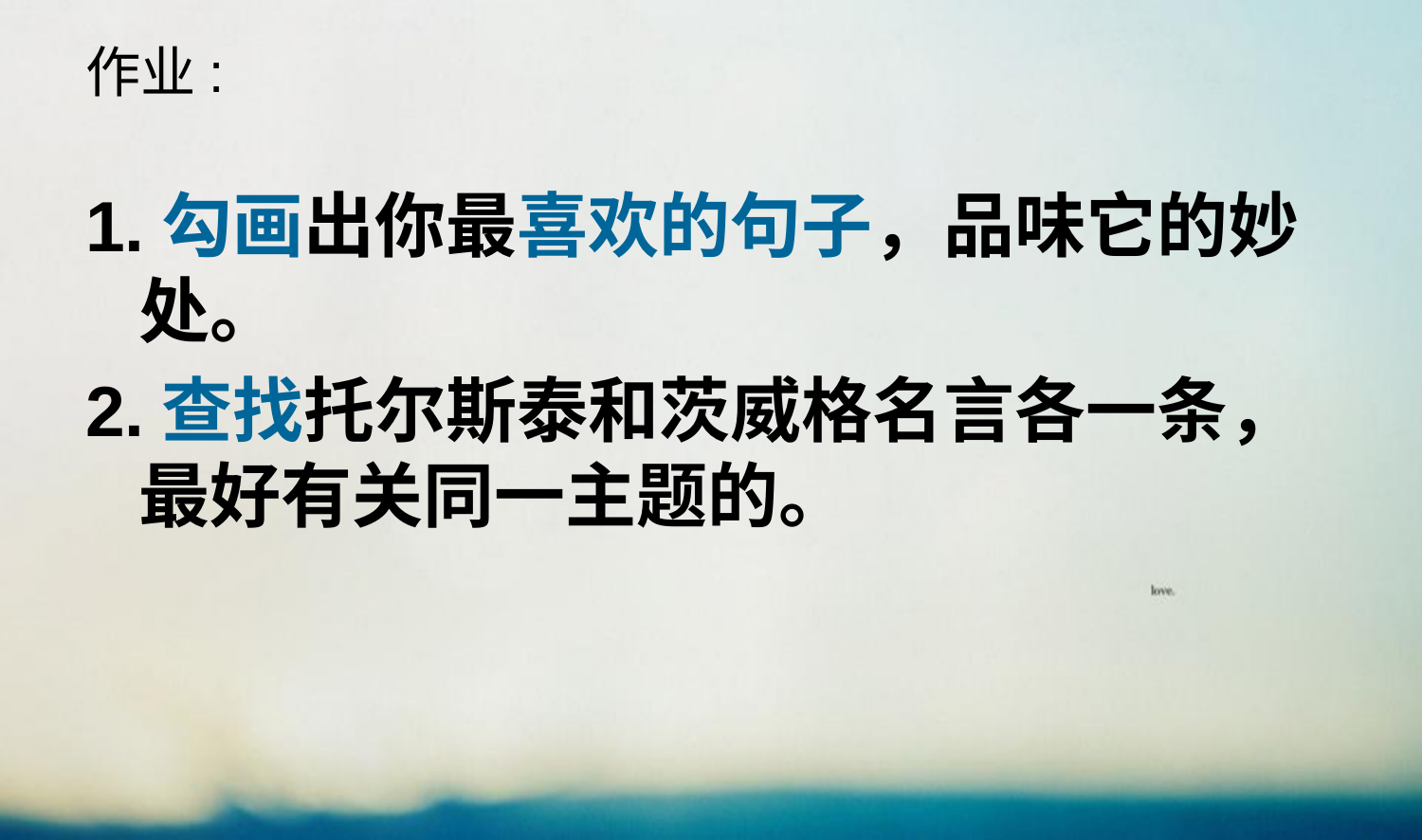

# 作业:
1.勾画出你最喜欢的句子，品味它的妙处。
2.查找托尔斯泰和茨威格名言各一条，最好有关同一主题的。